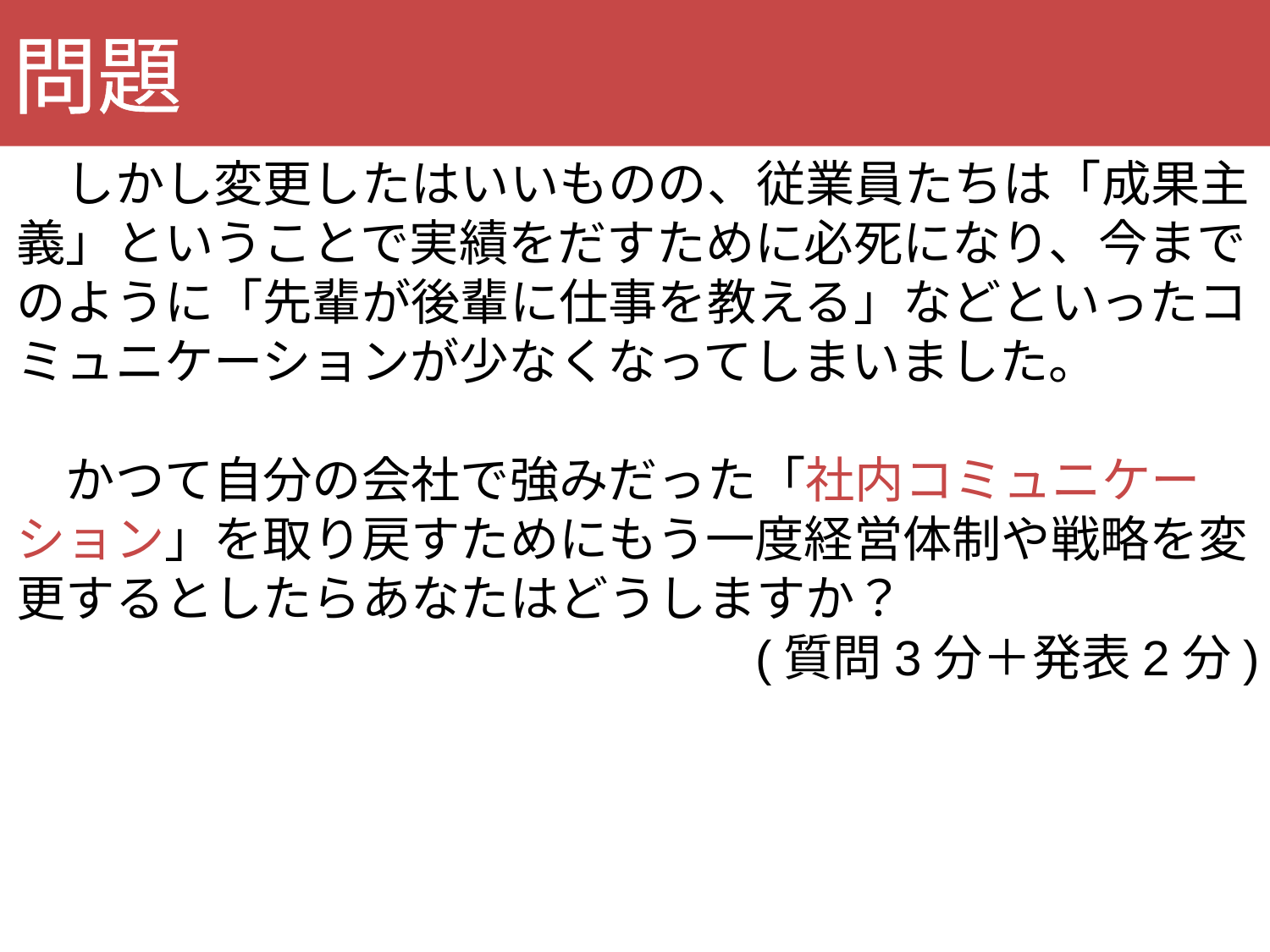

問題
　しかし変更したはいいものの、従業員たちは「成果主義」ということで実績をだすために必死になり、今までのように「先輩が後輩に仕事を教える」などといったコミュニケーションが少なくなってしまいました。

　かつて自分の会社で強みだった「社内コミュニケーション」を取り戻すためにもう一度経営体制や戦略を変更するとしたらあなたはどうしますか？
(質問3分＋発表2分)